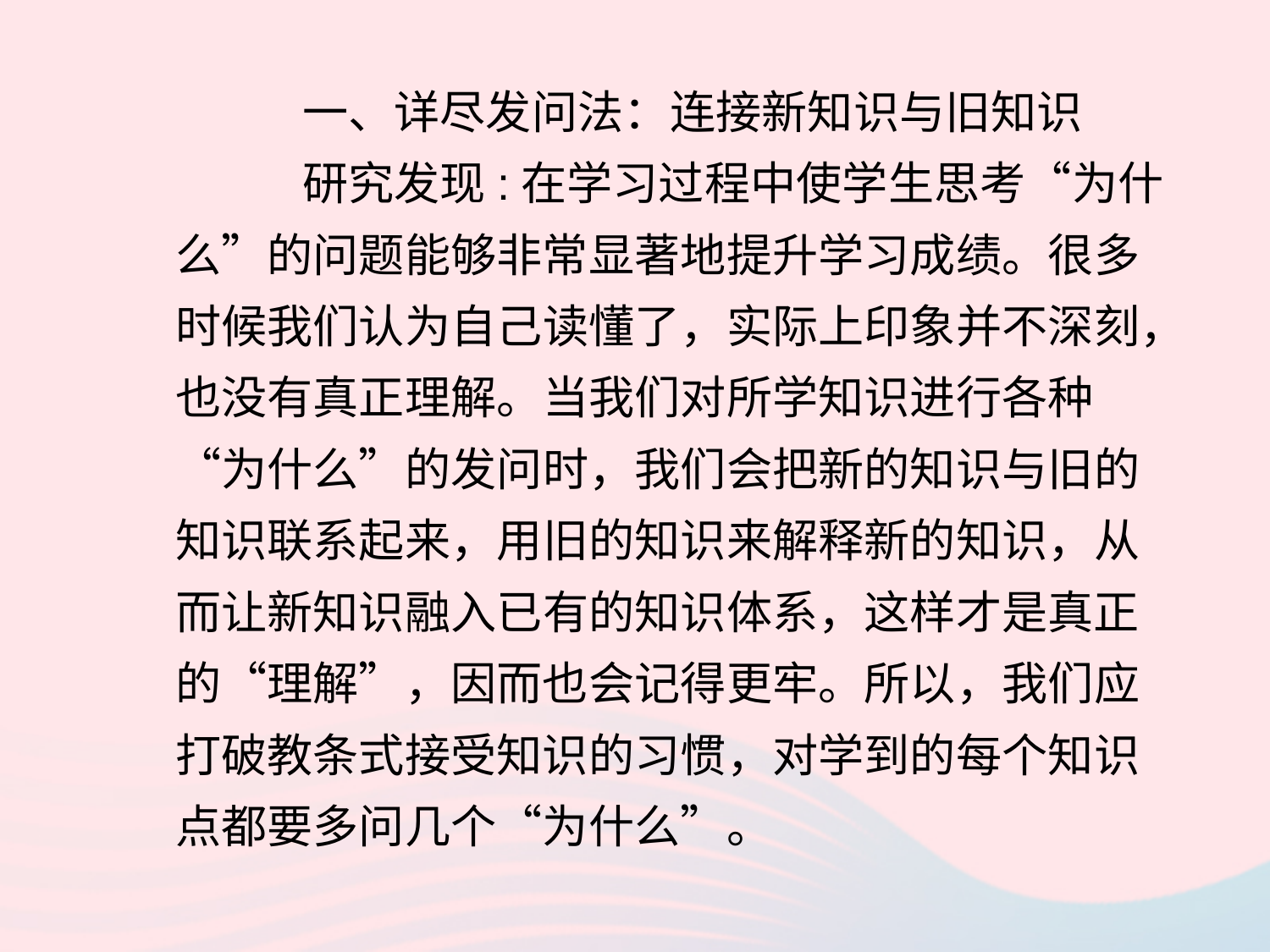

一、详尽发问法：连接新知识与旧知识
	研究发现:在学习过程中使学生思考“为什么”的问题能够非常显著地提升学习成绩。很多时候我们认为自己读懂了，实际上印象并不深刻，也没有真正理解。当我们对所学知识进行各种“为什么”的发问时，我们会把新的知识与旧的知识联系起来，用旧的知识来解释新的知识，从而让新知识融入已有的知识体系，这样才是真正的“理解”，因而也会记得更牢。所以，我们应打破教条式接受知识的习惯，对学到的每个知识点都要多问几个“为什么”。